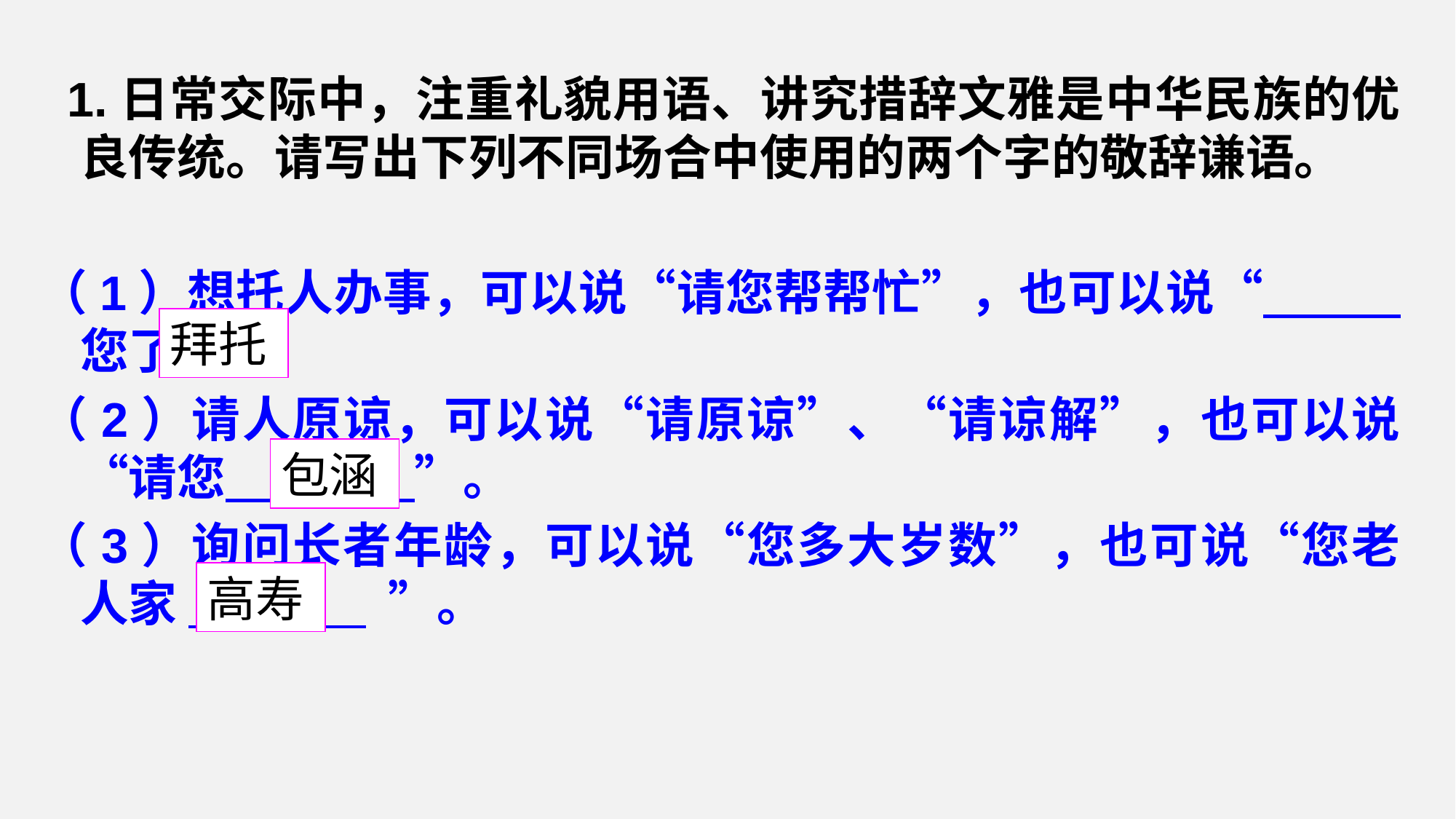

# 1.日常交际中，注重礼貌用语、讲究措辞文雅是中华民族的优良传统。请写出下列不同场合中使用的两个字的敬辞谦语。

（1）想托人办事，可以说“请您帮帮忙”，也可以说“             您了”。
（2）请人原谅，可以说“请原谅”、“请谅解”，也可以说“请您                 ”。
（3）询问长者年龄，可以说“您多大岁数”，也可说“您老人家                   ”。
拜托
包涵
高寿
8